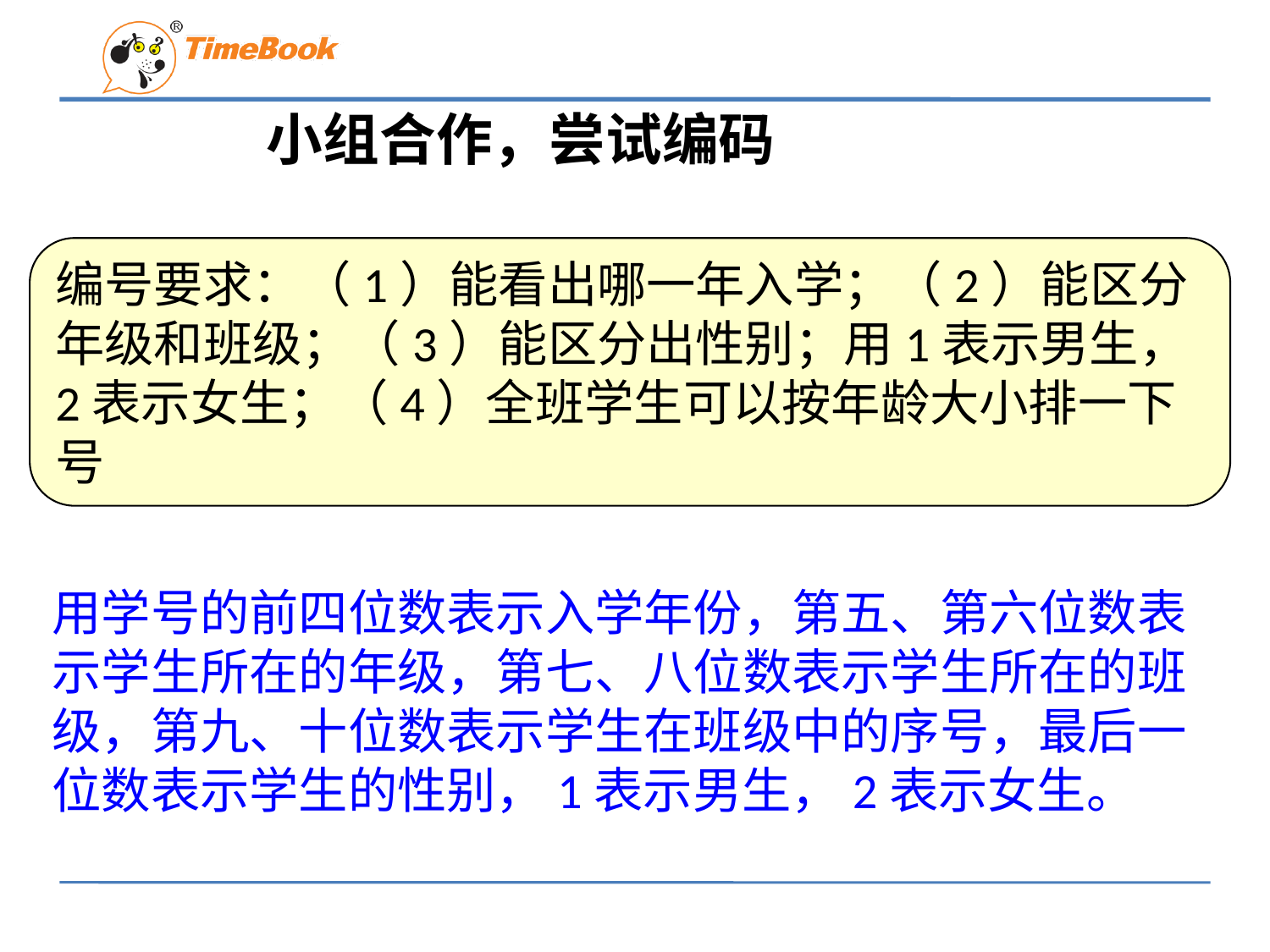

小组合作，尝试编码
编号要求：（1）能看出哪一年入学；（2）能区分年级和班级；（3）能区分出性别；用1表示男生，2表示女生；（4）全班学生可以按年龄大小排一下号
用学号的前四位数表示入学年份，第五、第六位数表示学生所在的年级，第七、八位数表示学生所在的班级，第九、十位数表示学生在班级中的序号，最后一位数表示学生的性别，1表示男生，2表示女生。